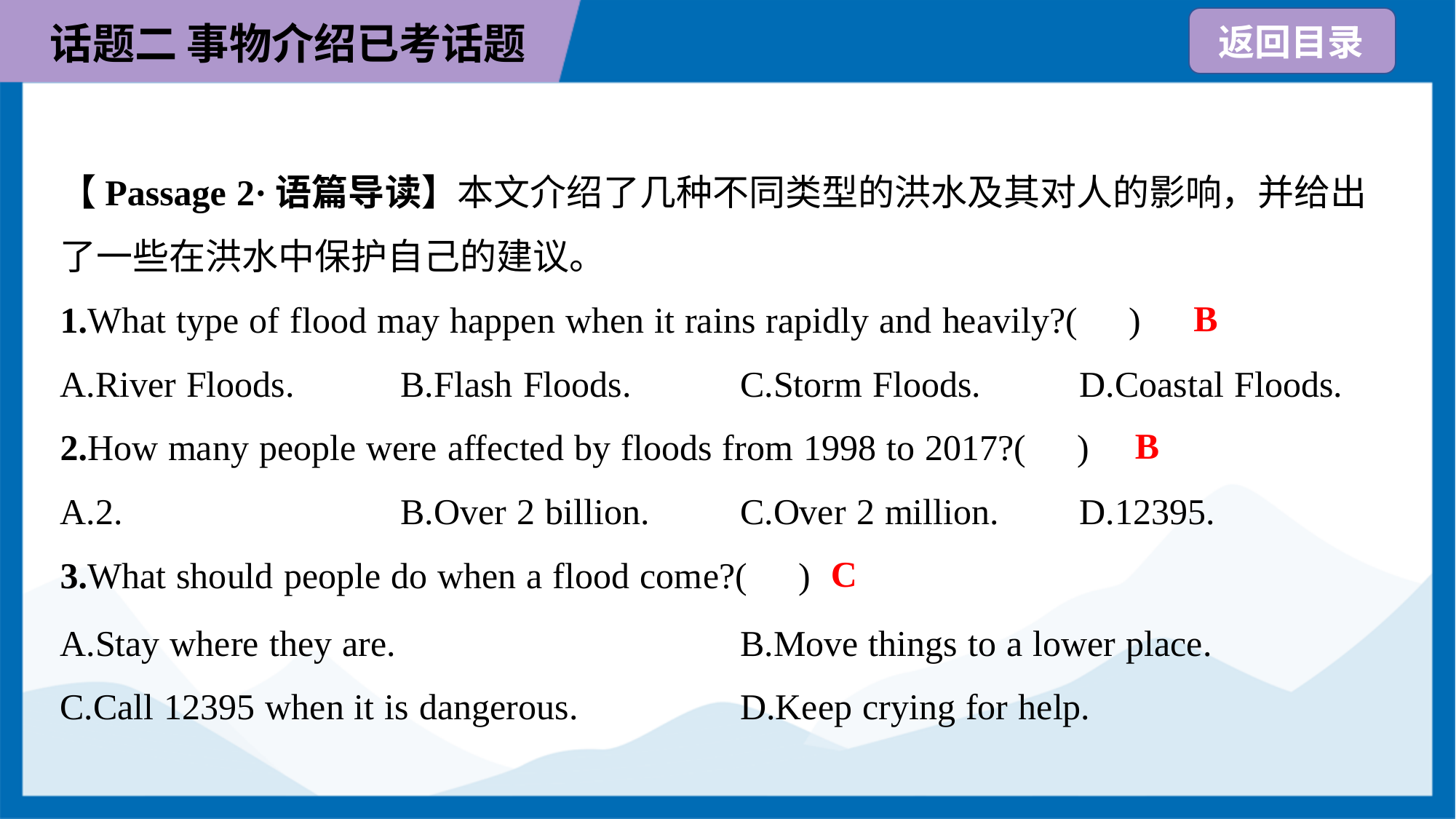

【Passage 2·语篇导读】本文介绍了几种不同类型的洪水及其对人的影响，并给出
了一些在洪水中保护自己的建议。
B
1.What type of flood may happen when it rains rapidly and heavily?(     )
A.River Floods.	B.Flash Floods.	C.Storm Floods.	D.Coastal Floods.
B
2.How many people were affected by floods from 1998 to 2017?(     )
A.2.	B.Over 2 billion.	C.Over 2 million.	D.12395.
C
3.What should people do when a flood come?(     )
A.Stay where they are.	B.Move things to a lower place.
C.Call 12395 when it is dangerous.	D.Keep crying for help.